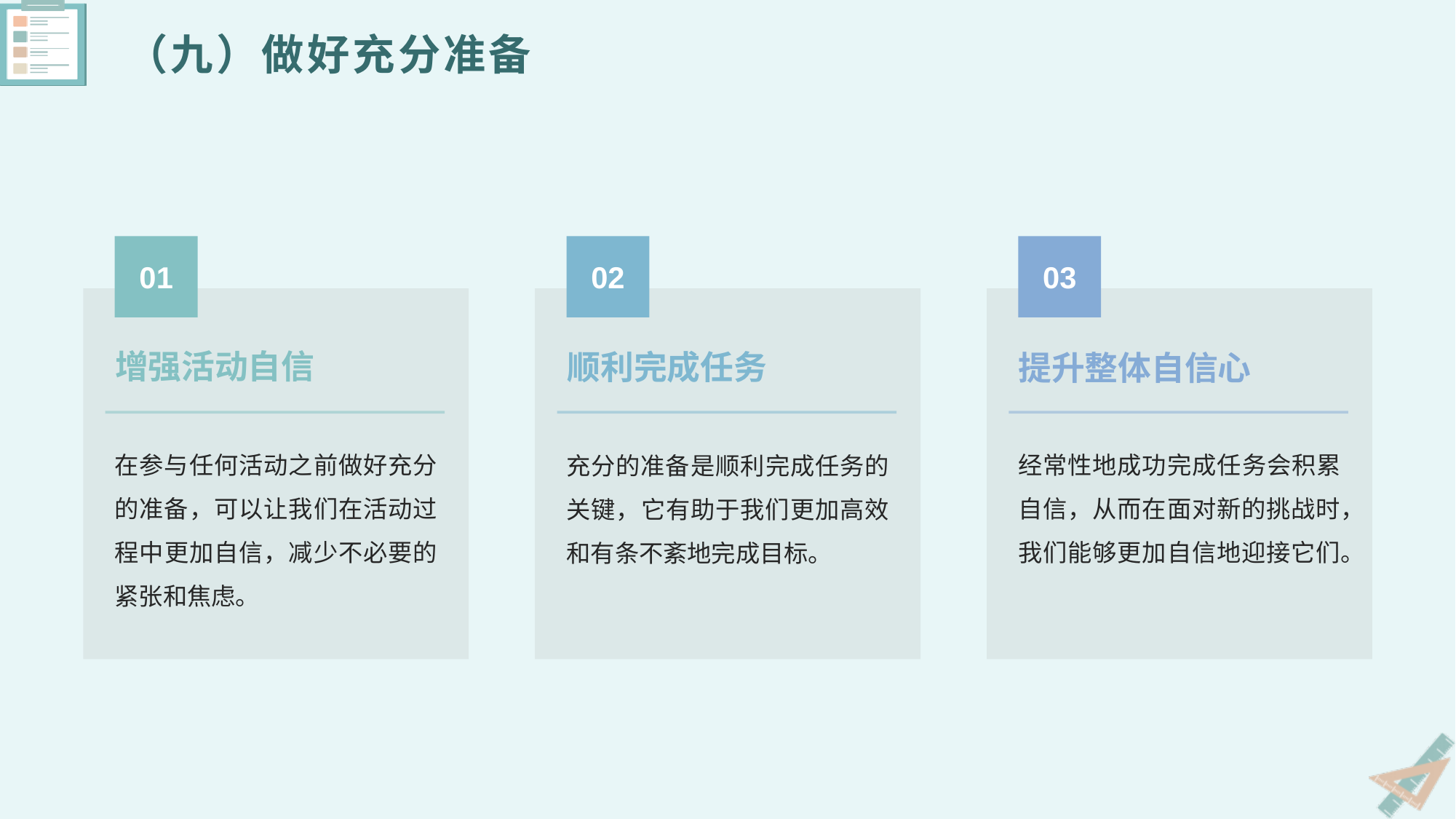

（九）做好充分准备
01
02
03

增强活动自信
顺利完成任务
提升整体自信心
在参与任何活动之前做好充分的准备，可以让我们在活动过程中更加自信，减少不必要的紧张和焦虑。
经常性地成功完成任务会积累自信，从而在面对新的挑战时，我们能够更加自信地迎接它们。
充分的准备是顺利完成任务的关键，它有助于我们更加高效和有条不紊地完成目标。